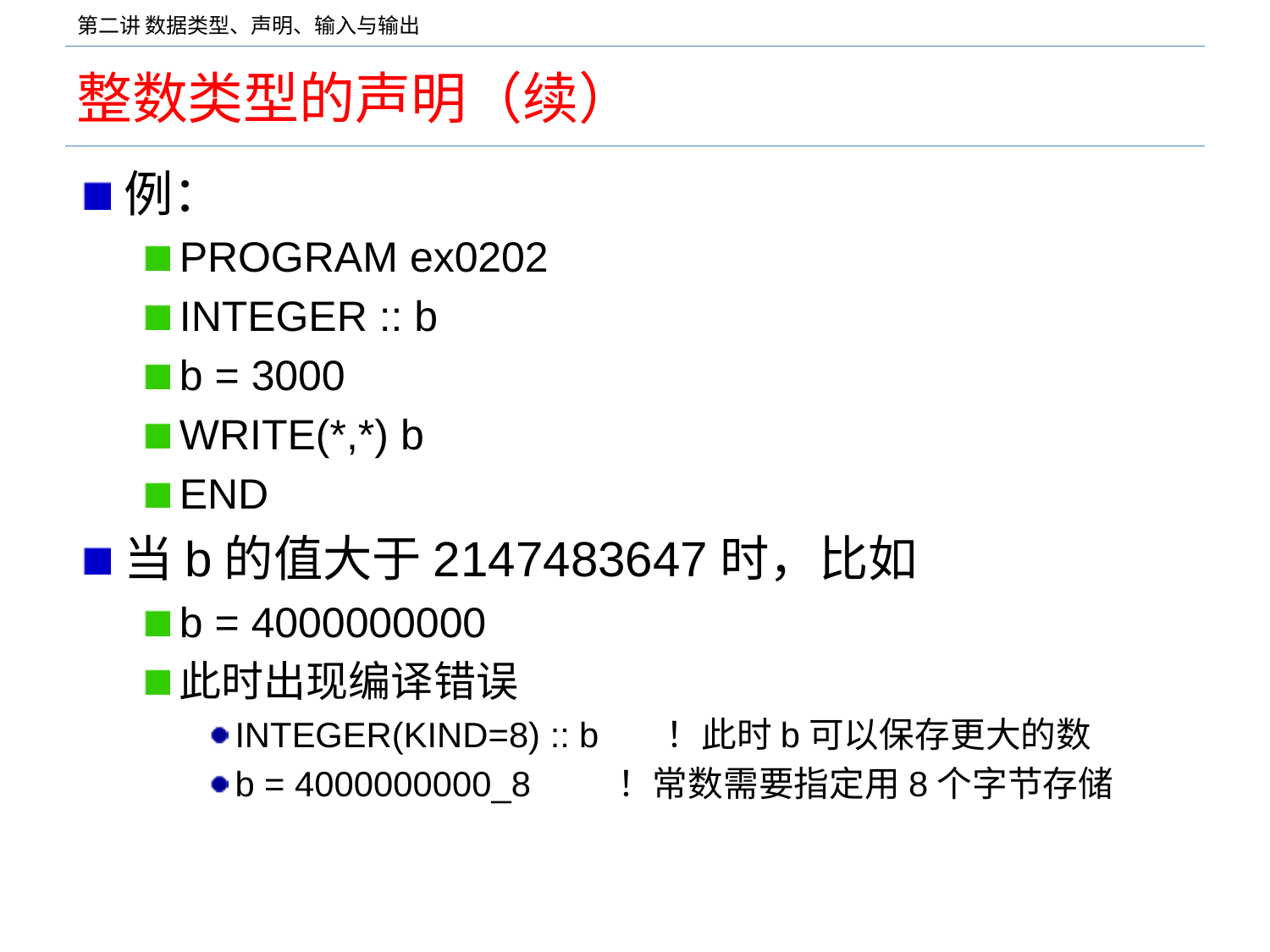

# 整数类型的声明（续）
例：
PROGRAM ex0202
INTEGER :: b
b = 3000
WRITE(*,*) b
END
当b的值大于2147483647时，比如
b = 4000000000
此时出现编译错误
INTEGER(KIND=8) :: b      ！此时b可以保存更大的数
b = 4000000000_8        ！常数需要指定用8个字节存储